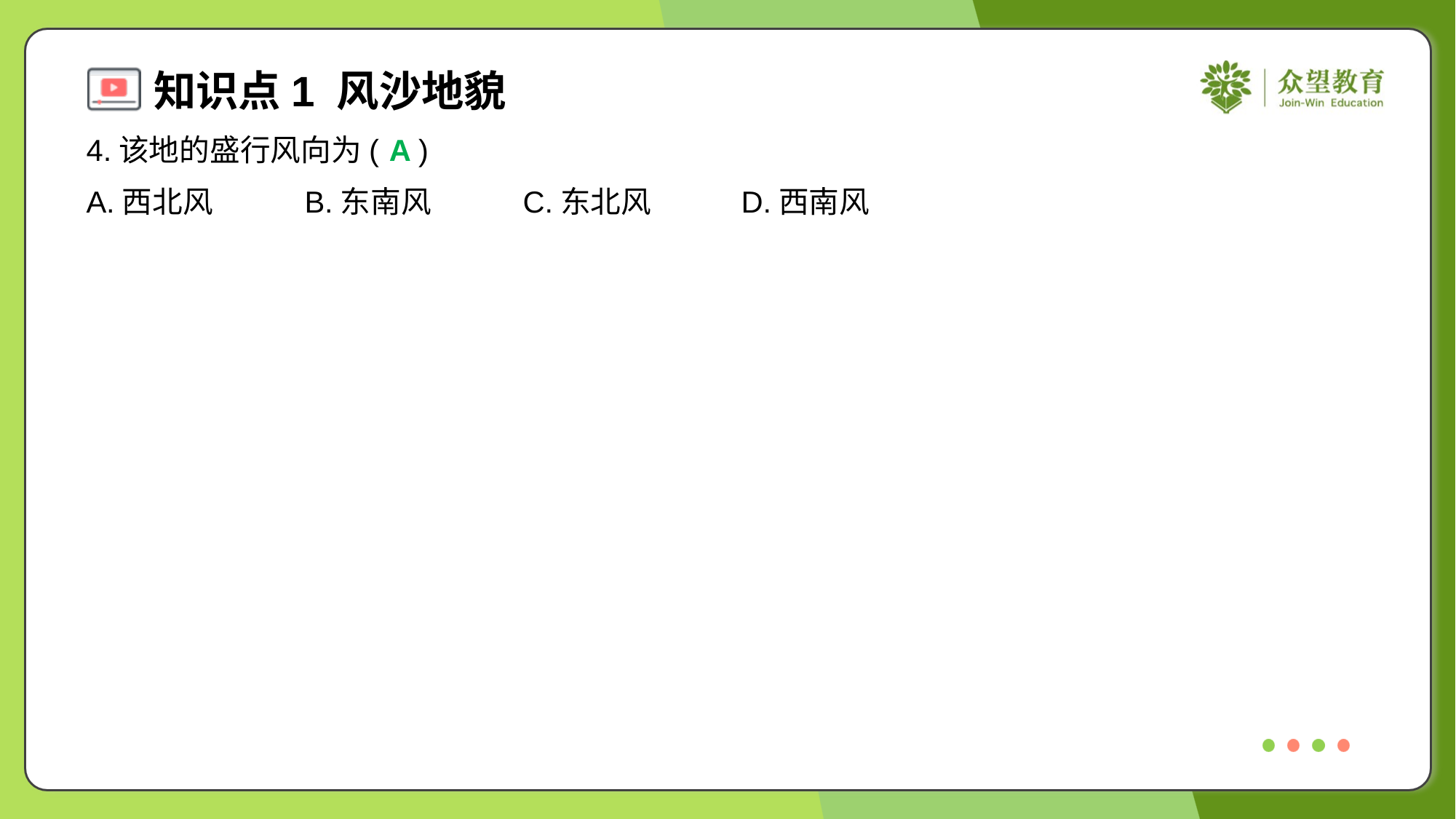

4.该地的盛行风向为(     )
A
A.西北风	B.东南风	C.东北风	D.西南风